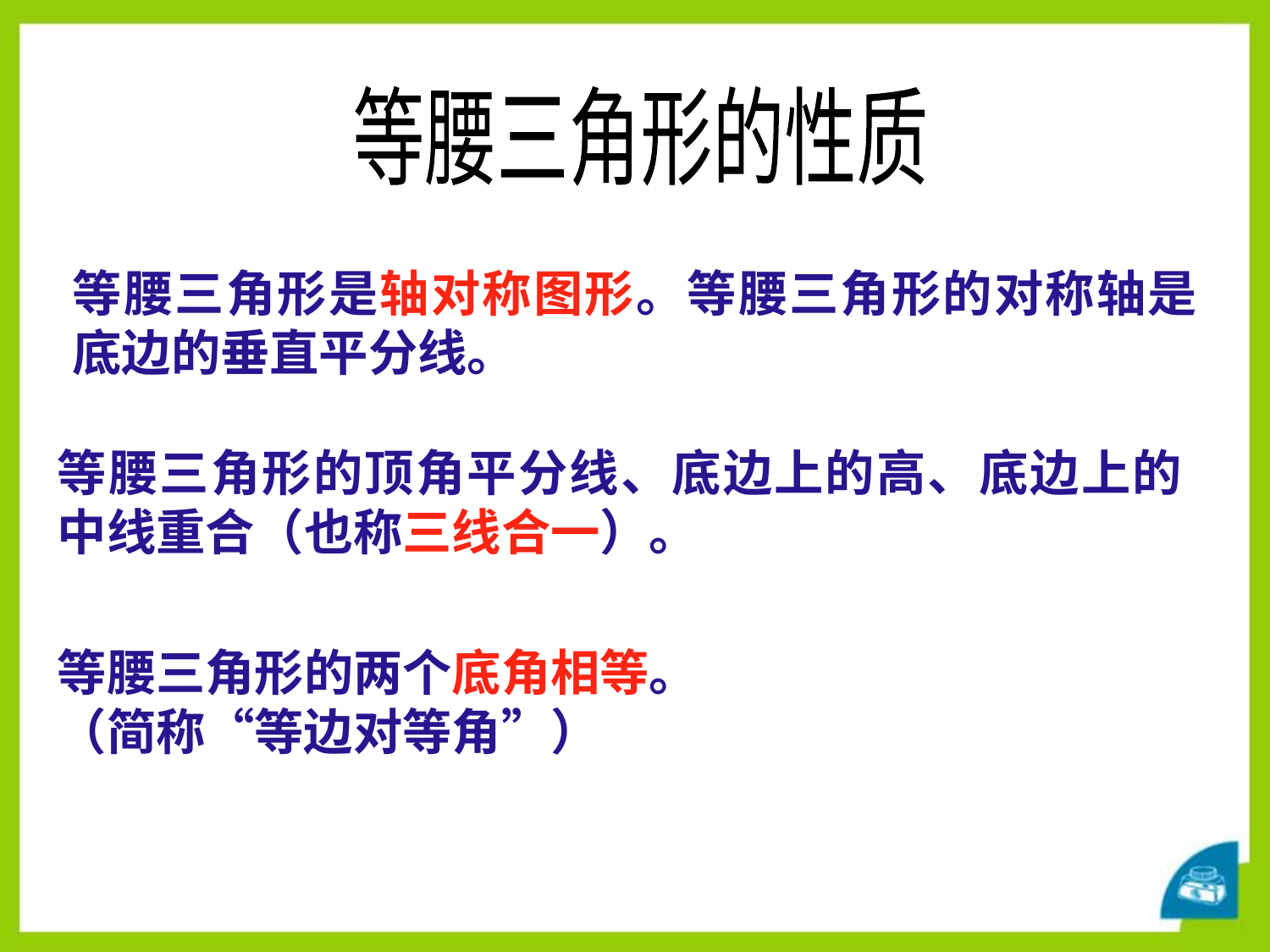

等腰三角形的性质
等腰三角形是轴对称图形。等腰三角形的对称轴是底边的垂直平分线。
等腰三角形的顶角平分线、底边上的高、底边上的中线重合（也称三线合一）。
等腰三角形的两个底角相等。
（简称“等边对等角”）